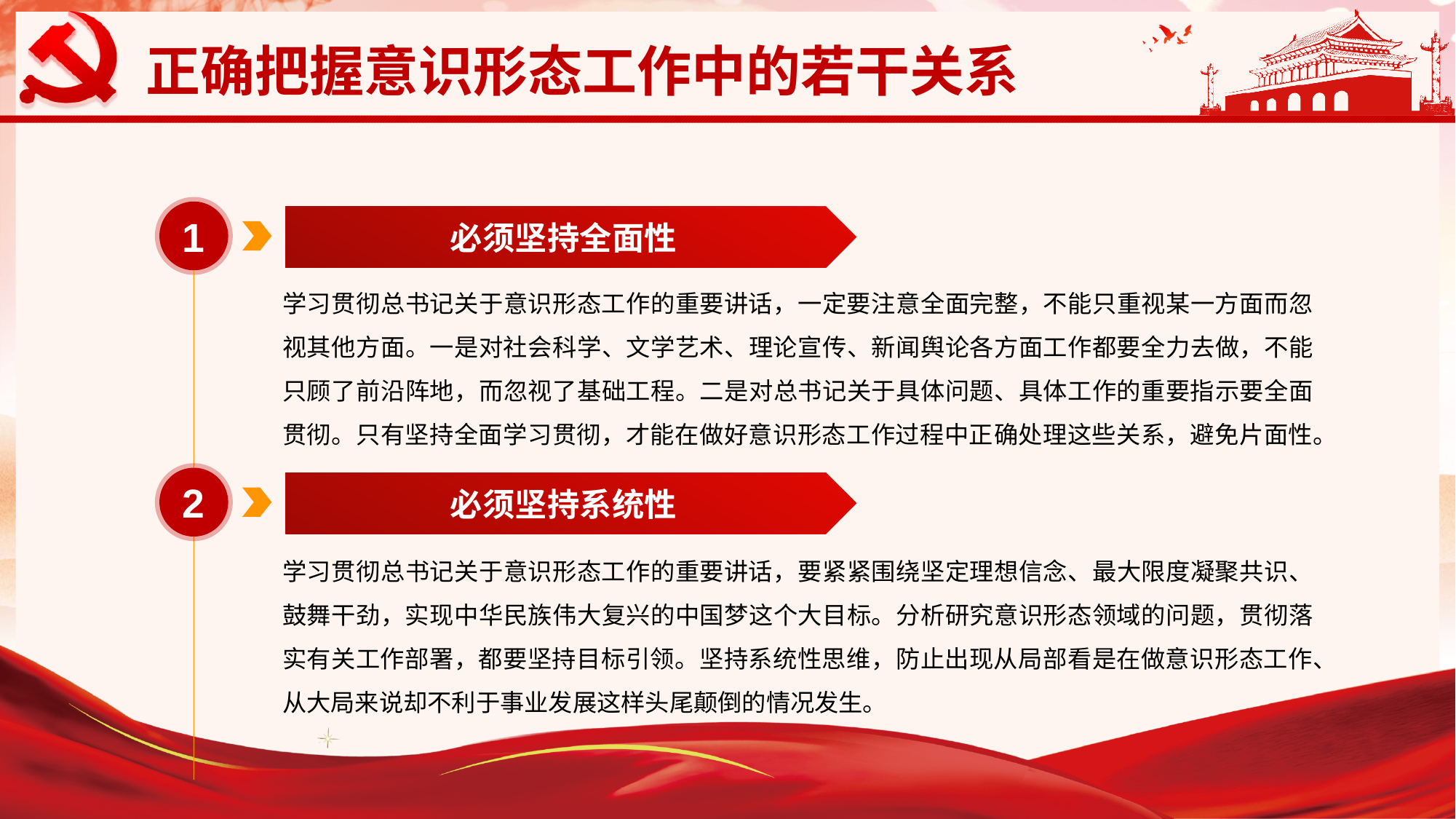

1
必须坚持全面性

学习贯彻总书记关于意识形态工作的重要讲话，一定要注意全面完整，不能只重视某一方面而忽视其他方面。一是对社会科学、文学艺术、理论宣传、新闻舆论各方面工作都要全力去做，不能只顾了前沿阵地，而忽视了基础工程。二是对总书记关于具体问题、具体工作的重要指示要全面贯彻。只有坚持全面学习贯彻，才能在做好意识形态工作过程中正确处理这些关系，避免片面性。
2
必须坚持系统性

学习贯彻总书记关于意识形态工作的重要讲话，要紧紧围绕坚定理想信念、最大限度凝聚共识、鼓舞干劲，实现中华民族伟大复兴的中国梦这个大目标。分析研究意识形态领域的问题，贯彻落实有关工作部署，都要坚持目标引领。坚持系统性思维，防止出现从局部看是在做意识形态工作、从大局来说却不利于事业发展这样头尾颠倒的情况发生。